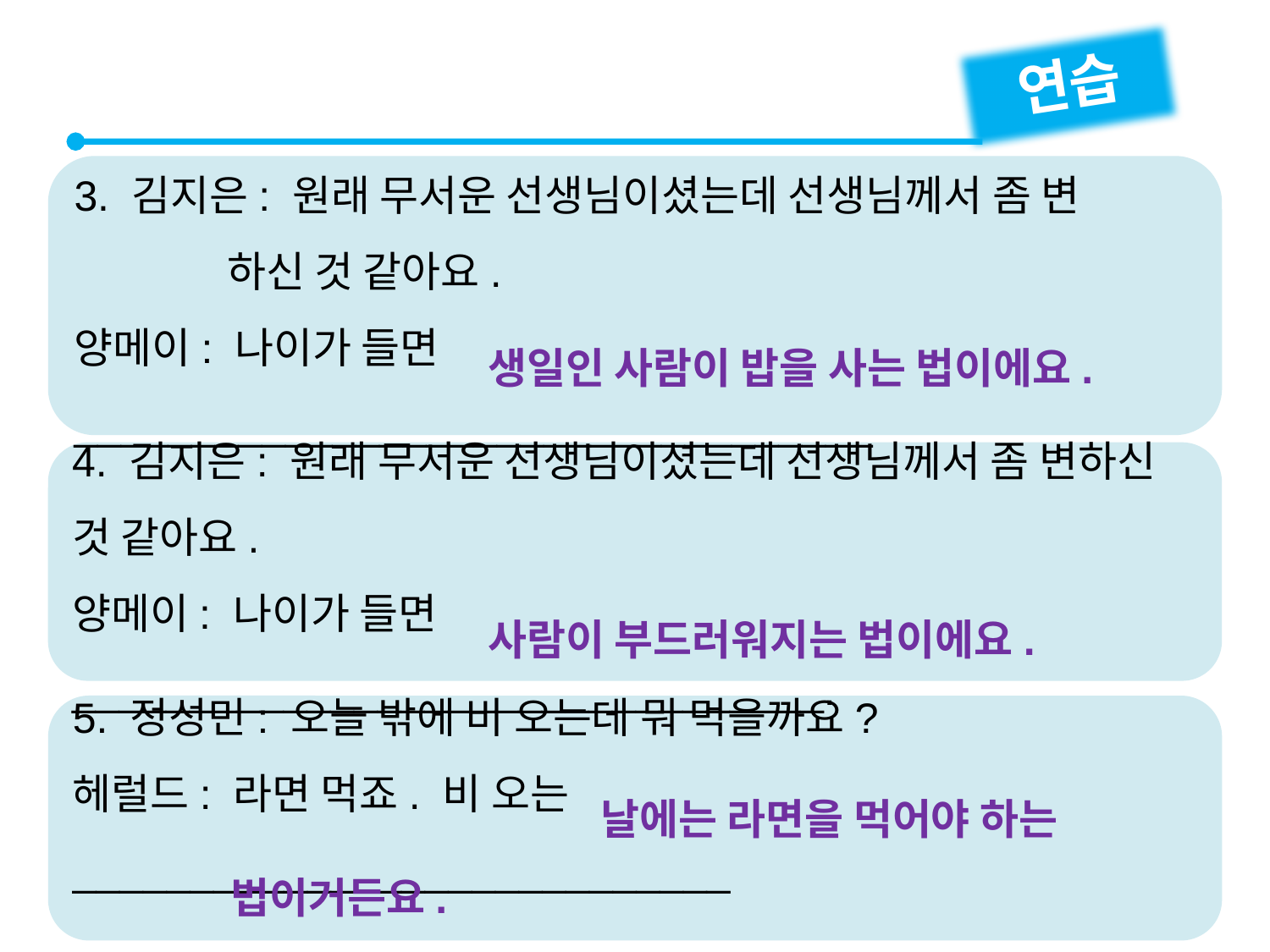

연습
3. 김지은: 원래 무서운 선생님이셨는데 선생님께서 좀 변
               하신 것 같아요.
양메이: 나이가 들면__________________________________
생일인 사람이 밥을 사는 법이에요.
4. 김지은: 원래 무서운 선생님이셨는데 선생님께서 좀 변하신 것 같아요.
양메이: 나이가 들면 ________________________________.
사람이 부드러워지는 법이에요.
5. 정성민: 오늘 밖에 비 오는데 뭐 먹을까요?
헤럴드: 라면 먹죠. 비 오는 ____________________________
           ____________________
날에는 라면을 먹어야 하는
법이거든요.